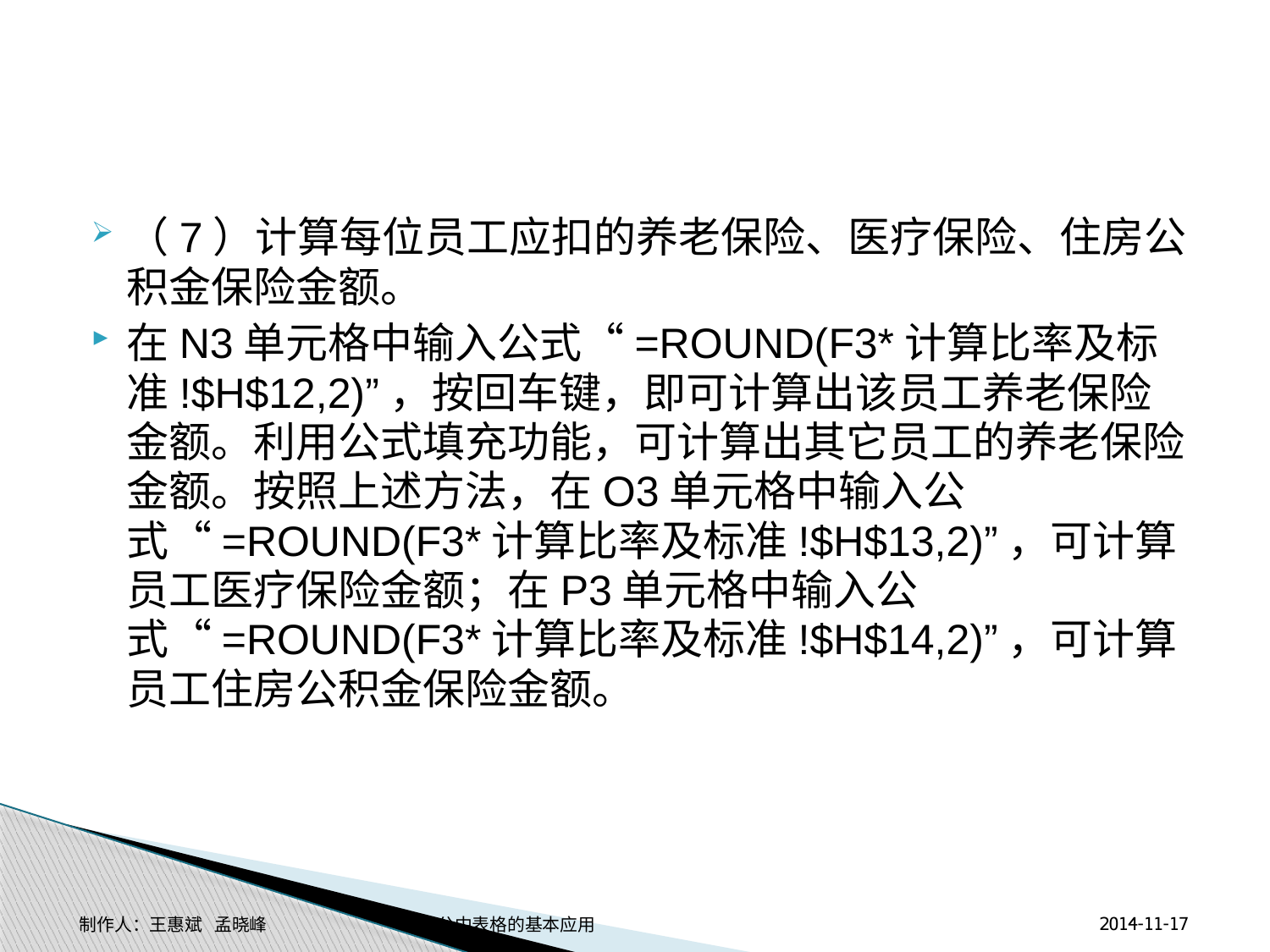

#
（7）计算每位员工应扣的养老保险、医疗保险、住房公积金保险金额。
在N3单元格中输入公式“=ROUND(F3*计算比率及标准!$H$12,2)”，按回车键，即可计算出该员工养老保险金额。利用公式填充功能，可计算出其它员工的养老保险金额。按照上述方法，在O3单元格中输入公式“=ROUND(F3*计算比率及标准!$H$13,2)”，可计算员工医疗保险金额；在P3单元格中输入公式“=ROUND(F3*计算比率及标准!$H$14,2)”，可计算员工住房公积金保险金额。
2014-11-17
制作人：王惠斌   孟晓峰                                      办公中表格的基本应用